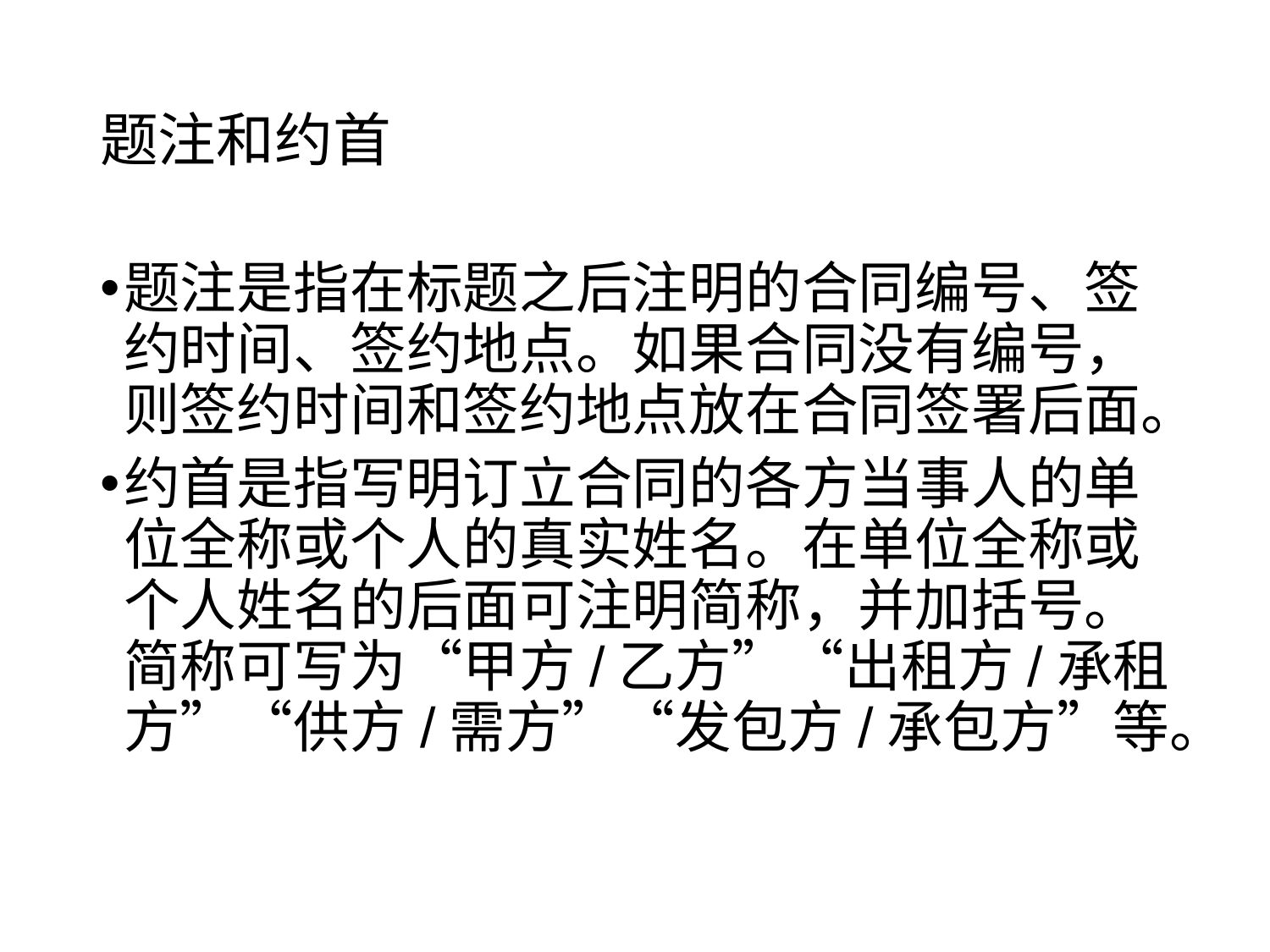

# 题注和约首
题注是指在标题之后注明的合同编号、签约时间、签约地点。如果合同没有编号，则签约时间和签约地点放在合同签署后面。
约首是指写明订立合同的各方当事人的单位全称或个人的真实姓名。在单位全称或个人姓名的后面可注明简称，并加括号。简称可写为“甲方/乙方”“出租方/承租方”“供方/需方”“发包方/承包方”等。